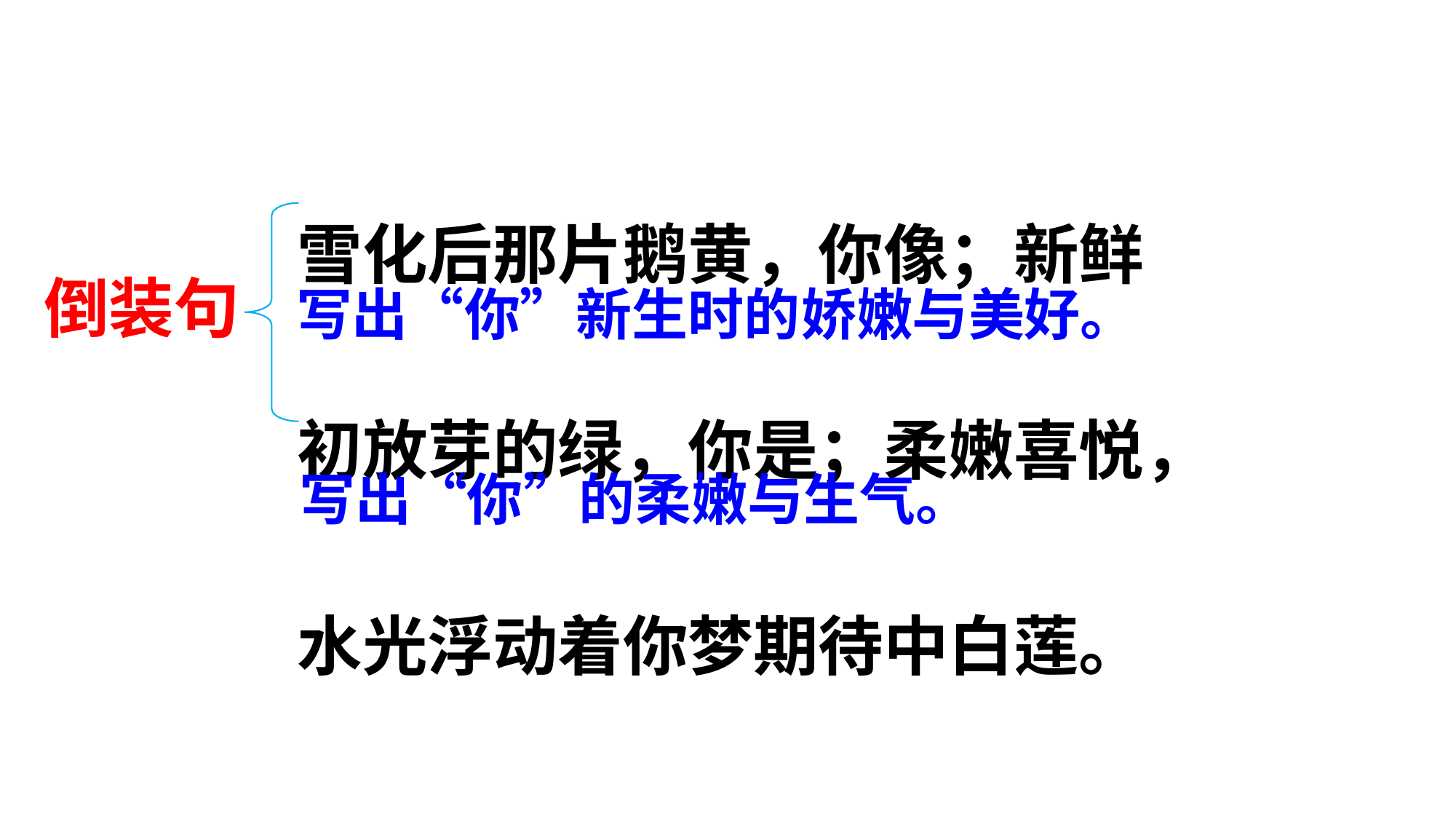

雪化后那片鹅黄，你像；新鲜
初放芽的绿，你是；柔嫩喜悦，
水光浮动着你梦期待中白莲。

倒装句
写出“你”新生时的娇嫩与美好。
写出“你”的柔嫩与生气。